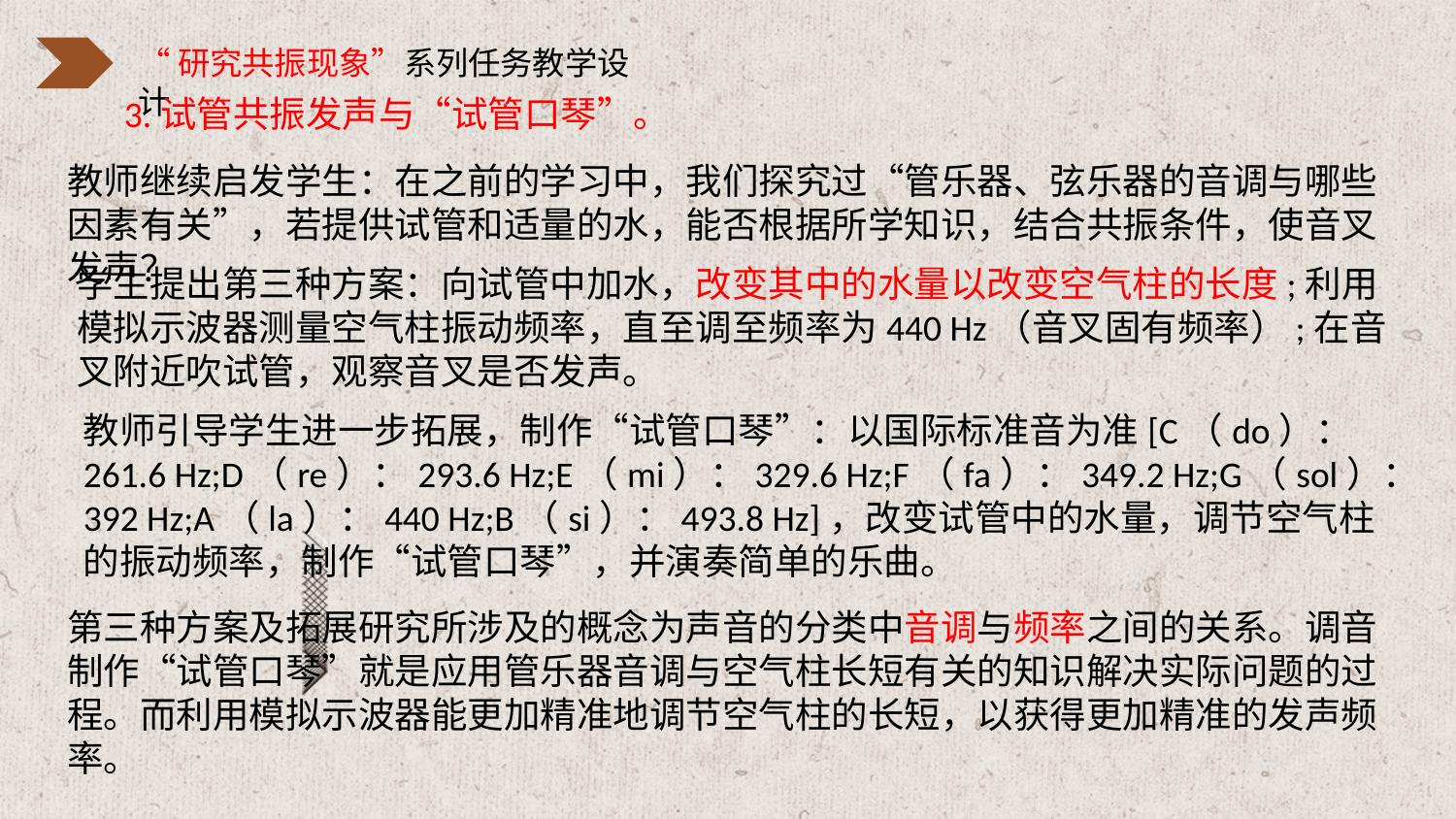

3.试管共振发声与“试管口琴”。
教师继续启发学生：在之前的学习中，我们探究过“管乐器、弦乐器的音调与哪些因素有关”，若提供试管和适量的水，能否根据所学知识，结合共振条件，使音叉发声？
学生提出第三种方案：向试管中加水，改变其中的水量以改变空气柱的长度;利用模拟示波器测量空气柱振动频率，直至调至频率为440 Hz（音叉固有频率）;在音叉附近吹试管，观察音叉是否发声。
教师引导学生进一步拓展，制作“试管口琴”：以国际标准音为准[C（do）：261.6 Hz;D（re）：293.6 Hz;E（mi）：329.6 Hz;F（fa）：349.2 Hz;G（sol）：392 Hz;A（la）：440 Hz;B（si）：493.8 Hz]，改变试管中的水量，调节空气柱的振动频率，制作“试管口琴”，并演奏简单的乐曲。
第三种方案及拓展研究所涉及的概念为声音的分类中音调与频率之间的关系。调音制作“试管口琴”就是应用管乐器音调与空气柱长短有关的知识解决实际问题的过程。而利用模拟示波器能更加精准地调节空气柱的长短，以获得更加精准的发声频率。